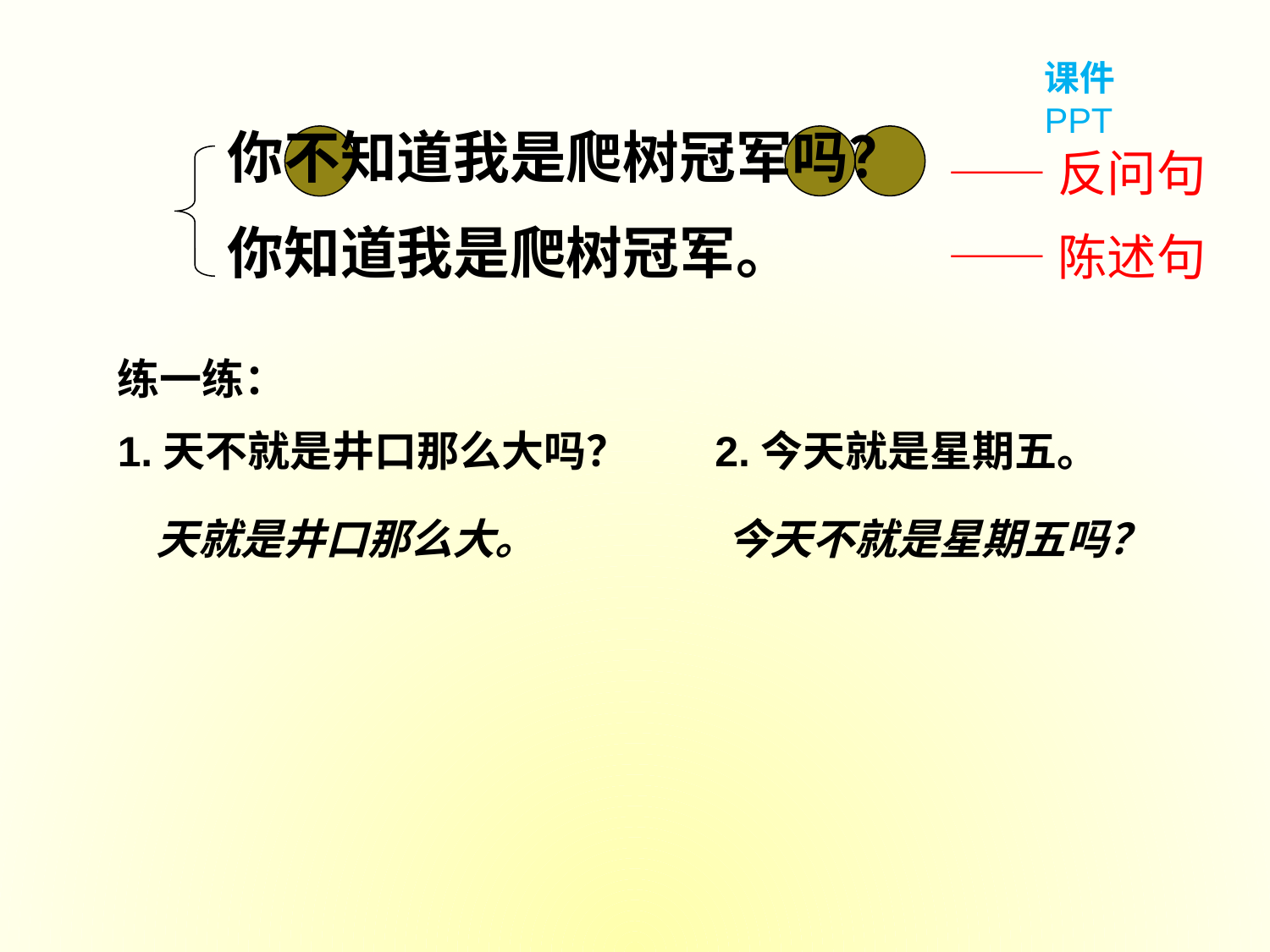

课件PPT
你不知道我是爬树冠军吗？
你知道我是爬树冠军。

——反问句
——陈述句

练一练：
1.天不就是井口那么大吗？        2.今天就是星期五。

   天就是井口那么大。
今天不就是星期五吗？